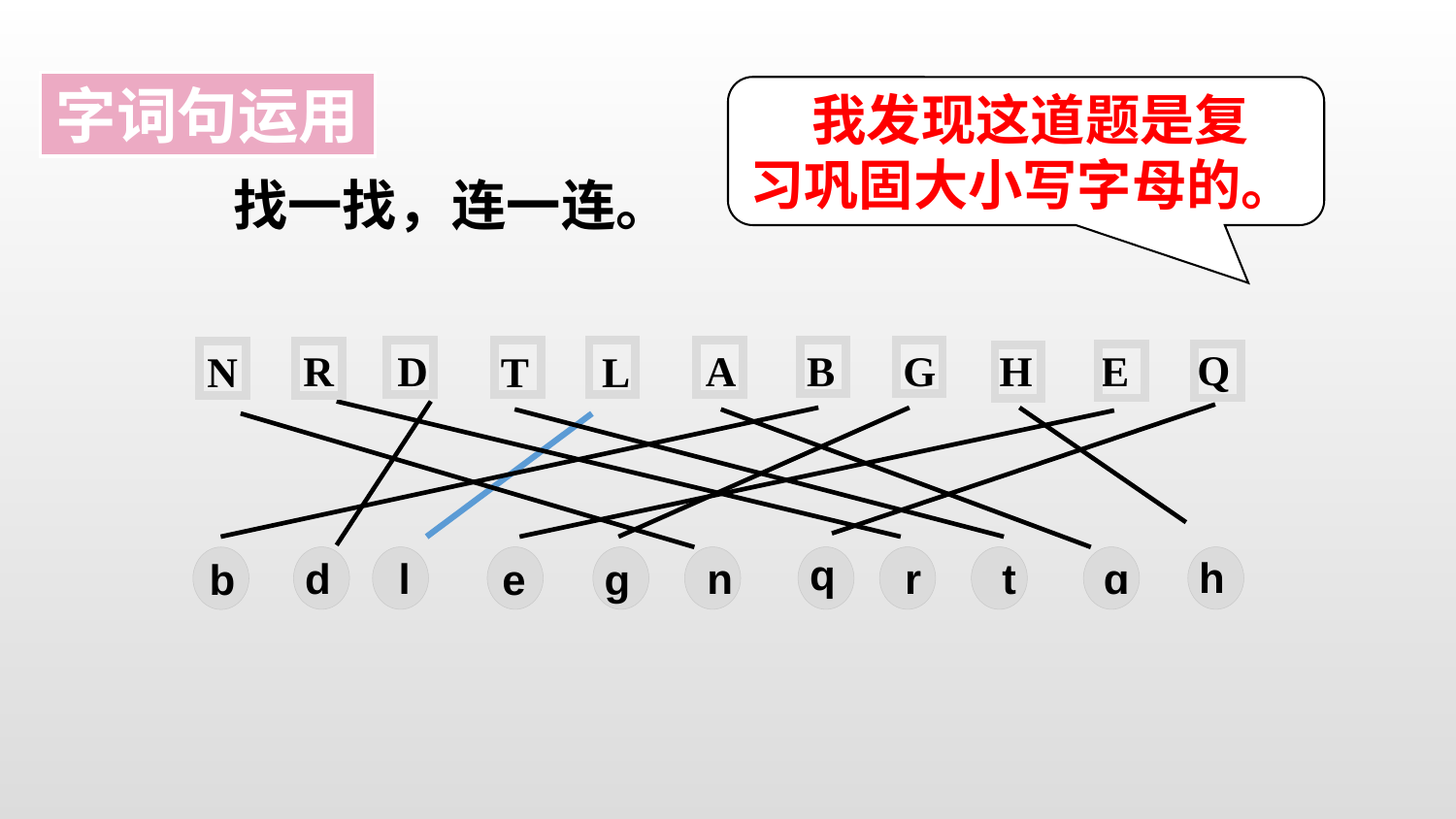

字词句运用
    我发现这道题是复习巩固大小写字母的。
 找一找，连一连。

Q
R
D
A
B
G
H
E
N
T
L

q
h
d
l
n
r
t
ɑ

b
e
ɡ